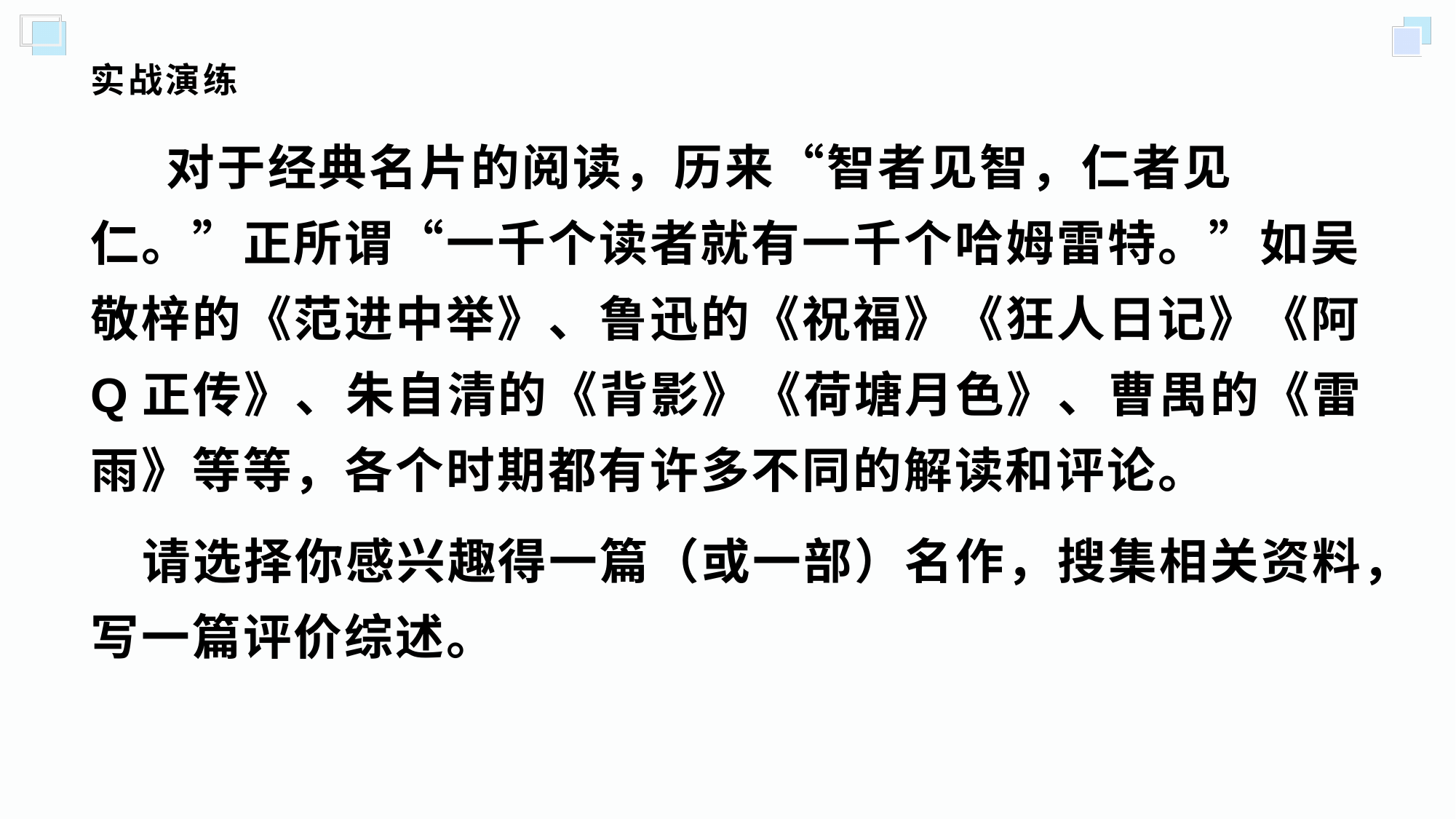

# 实战演练
         对于经典名片的阅读，历来“智者见智，仁者见仁。”正所谓“一千个读者就有一千个哈姆雷特。”如吴敬梓的《范进中举》、鲁迅的《祝福》《狂人日记》《阿Q正传》、朱自清的《背影》《荷塘月色》、曹禺的《雷雨》等等，各个时期都有许多不同的解读和评论。
   请选择你感兴趣得一篇（或一部）名作，搜集相关资料，写一篇评价综述。